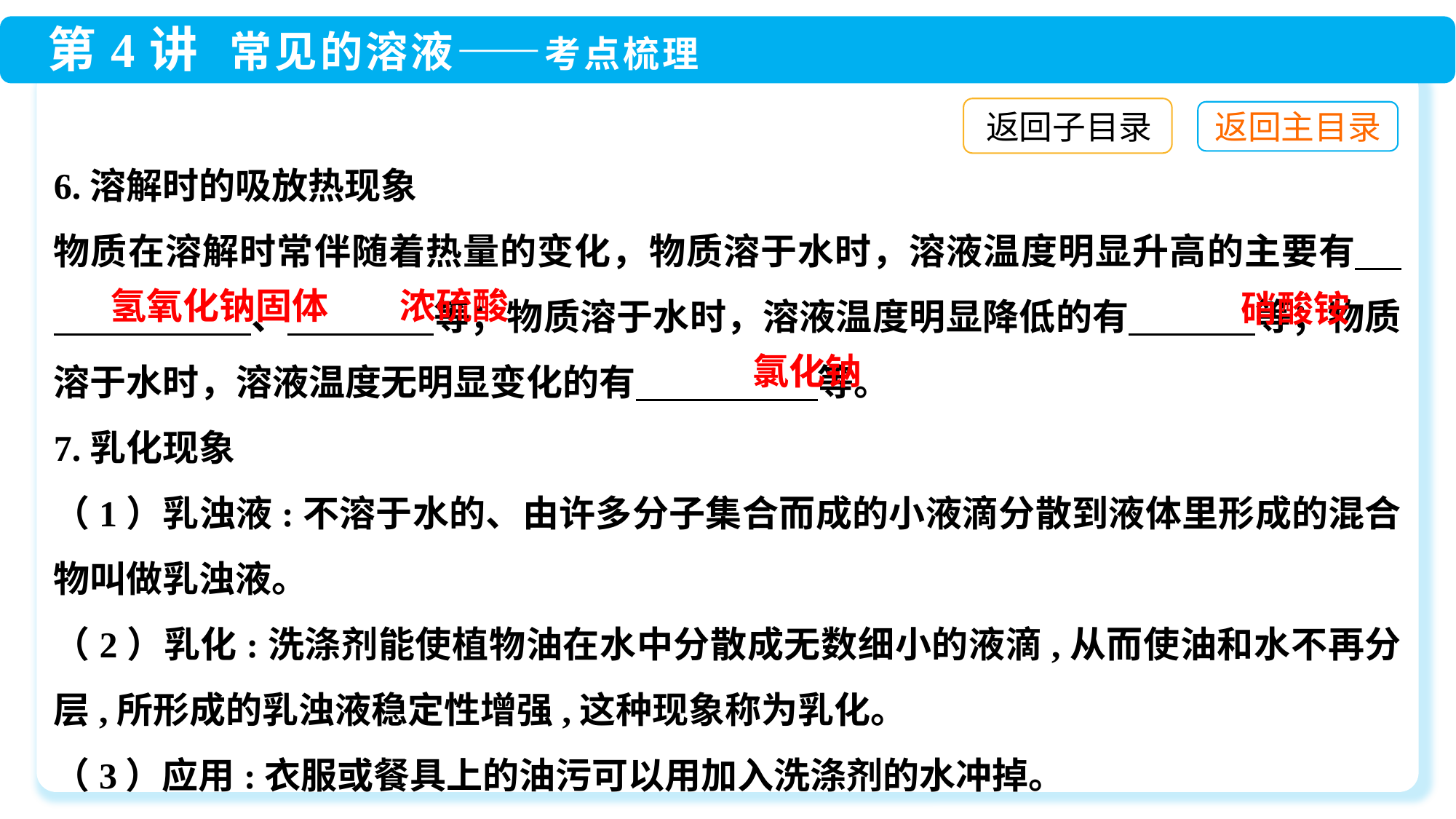

返回子目录
6.溶解时的吸放热现象
物质在溶解时常伴随着热量的变化，物质溶于水时，溶液温度明显升高的主要有 　　　　  　    、　             等；物质溶于水时，溶液温度明显降低的有               等；物质溶于水时，溶液温度无明显变化的有　　　　　等。
7.乳化现象
（1）乳浊液:不溶于水的、由许多分子集合而成的小液滴分散到液体里形成的混合物叫做乳浊液。
（2）乳化:洗涤剂能使植物油在水中分散成无数细小的液滴,从而使油和水不再分层,所形成的乳浊液稳定性增强,这种现象称为乳化。
（3）应用:衣服或餐具上的油污可以用加入洗涤剂的水冲掉。
氢氧化钠固体
浓硫酸
硝酸铵
氯化钠